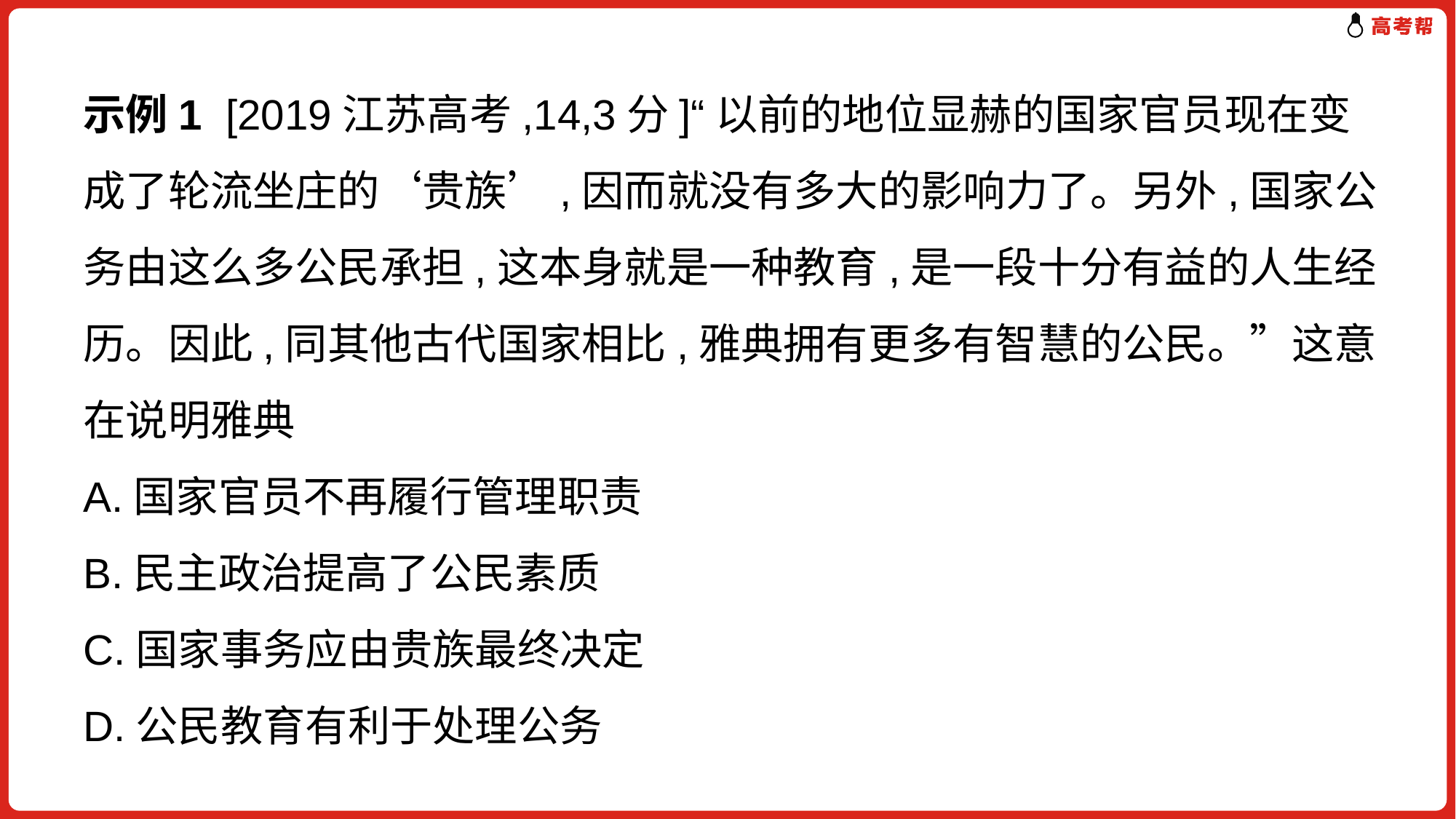

示例1  [2019江苏高考,14,3分]“以前的地位显赫的国家官员现在变成了轮流坐庄的‘贵族’,因而就没有多大的影响力了。另外,国家公务由这么多公民承担,这本身就是一种教育,是一段十分有益的人生经历。因此,同其他古代国家相比,雅典拥有更多有智慧的公民。”这意在说明雅典
A.国家官员不再履行管理职责
B.民主政治提高了公民素质
C.国家事务应由贵族最终决定
D.公民教育有利于处理公务